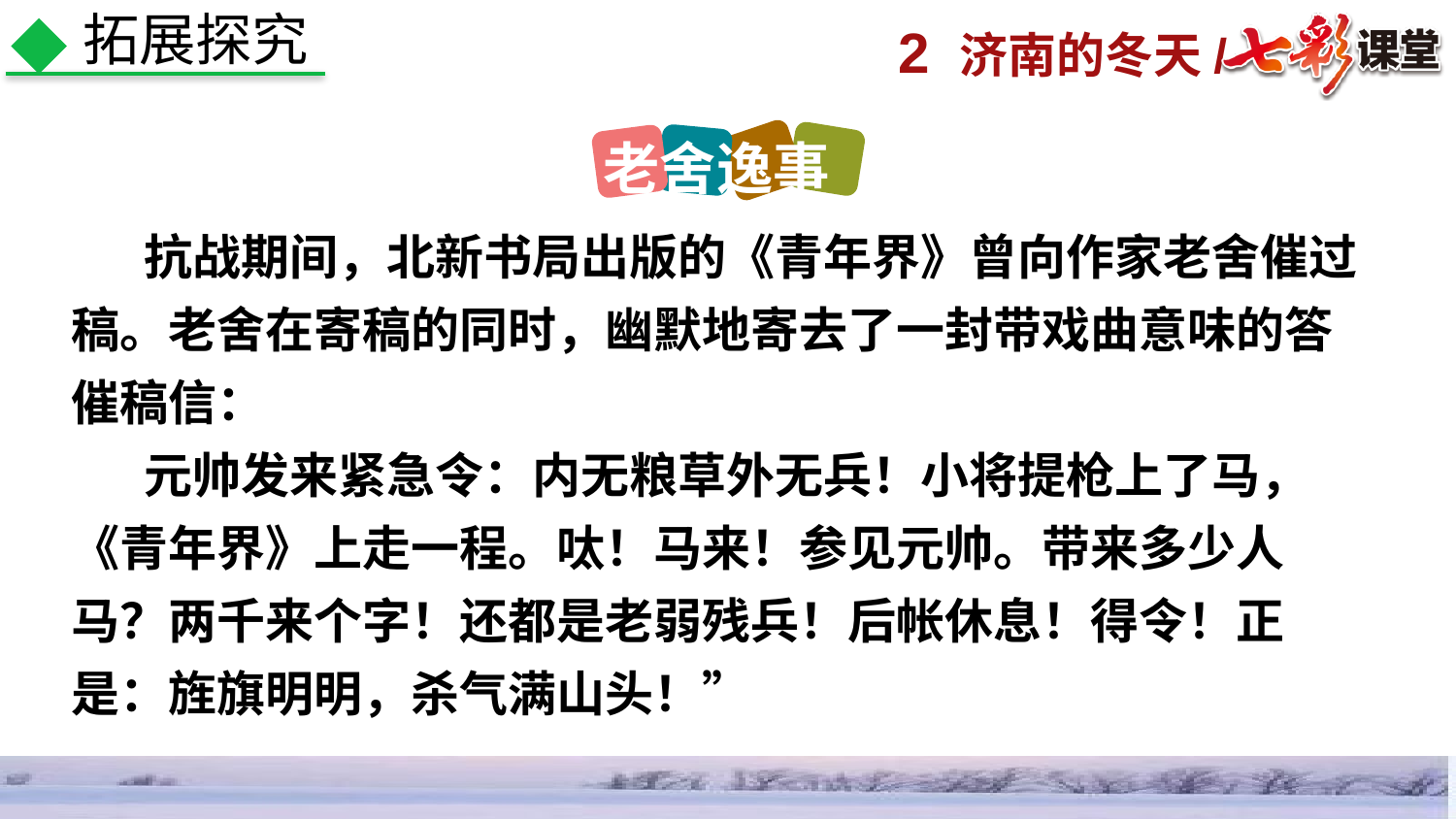

拓展探究

老舍逸事

抗战期间，北新书局出版的《青年界》曾向作家老舍催过稿。老舍在寄稿的同时，幽默地寄去了一封带戏曲意味的答催稿信：
元帅发来紧急令：内无粮草外无兵！小将提枪上了马，《青年界》上走一程。呔！马来！参见元帅。带来多少人马？两千来个字！还都是老弱残兵！后帐休息！得令！正是：旌旗明明，杀气满山头！”